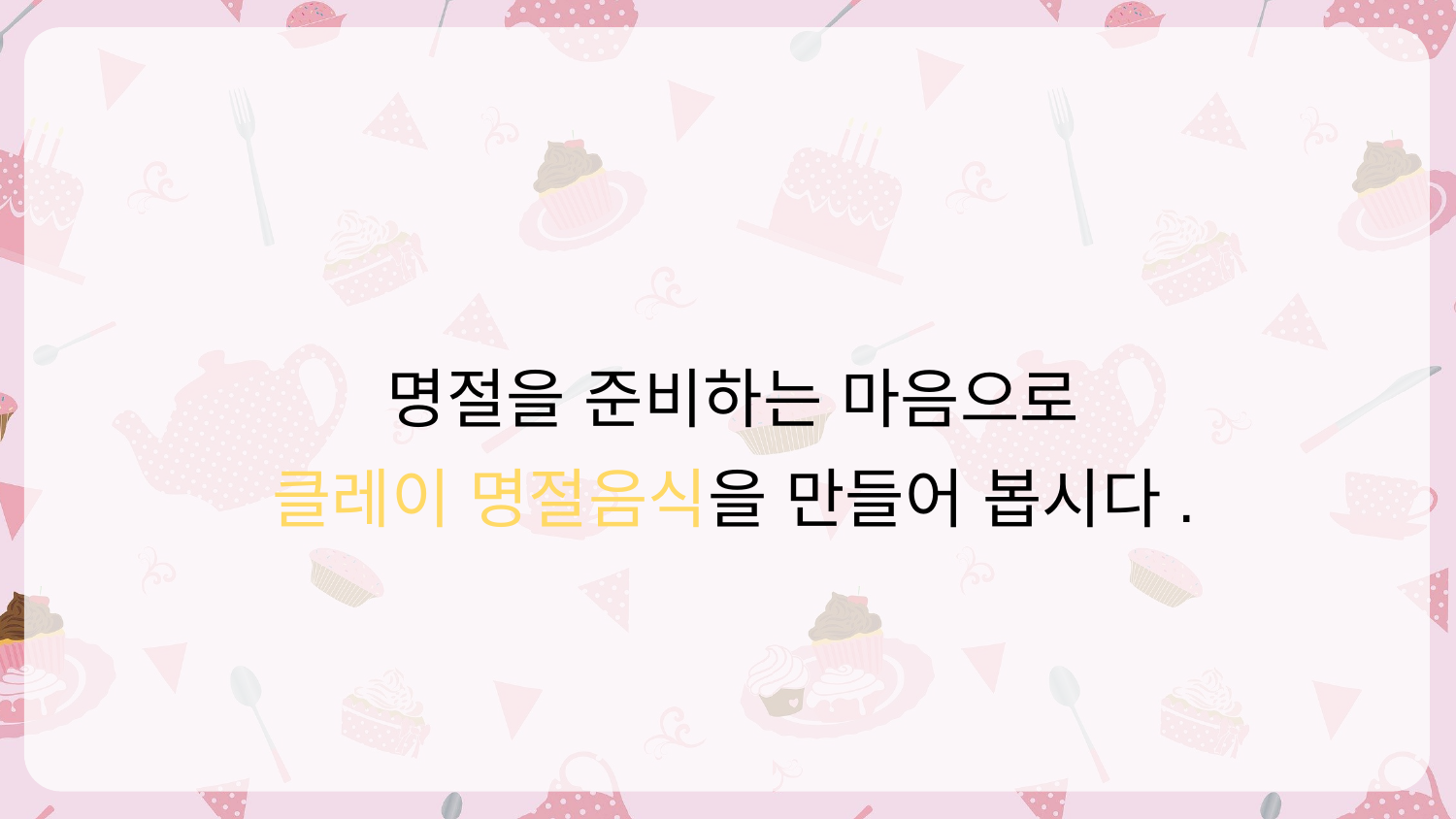

명절을 준비하는 마음으로
클레이 명절음식을 만들어 봅시다.